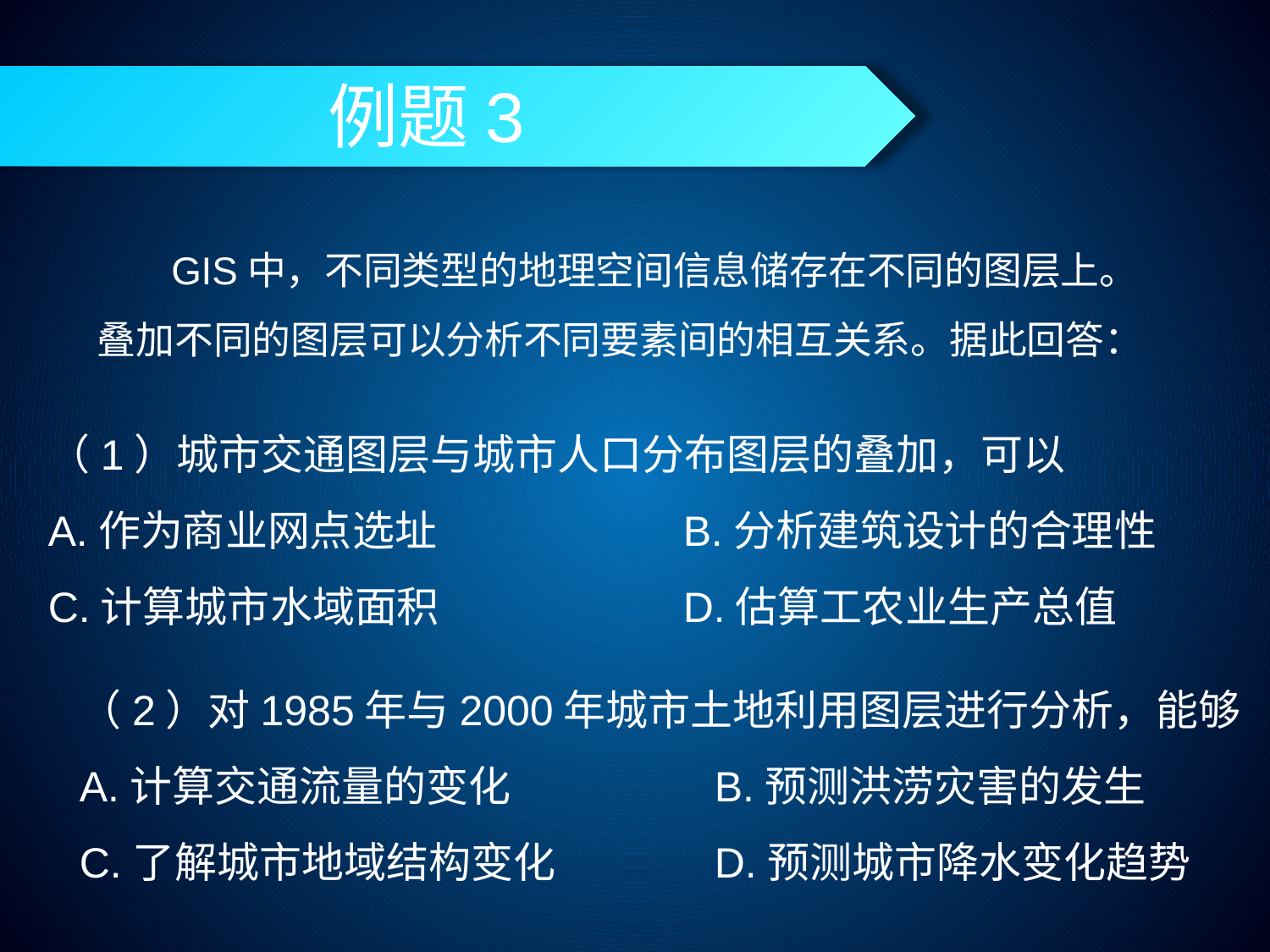

# 例题3
GIS中，不同类型的地理空间信息储存在不同的图层上。叠加不同的图层可以分析不同要素间的相互关系。据此回答：
（1）城市交通图层与城市人口分布图层的叠加，可以
A.作为商业网点选址		B.分析建筑设计的合理性
C.计算城市水域面积		D.估算工农业生产总值
（2）对1985年与2000年城市土地利用图层进行分析，能够
A.计算交通流量的变化		B.预测洪涝灾害的发生
C.了解城市地域结构变化		D.预测城市降水变化趋势